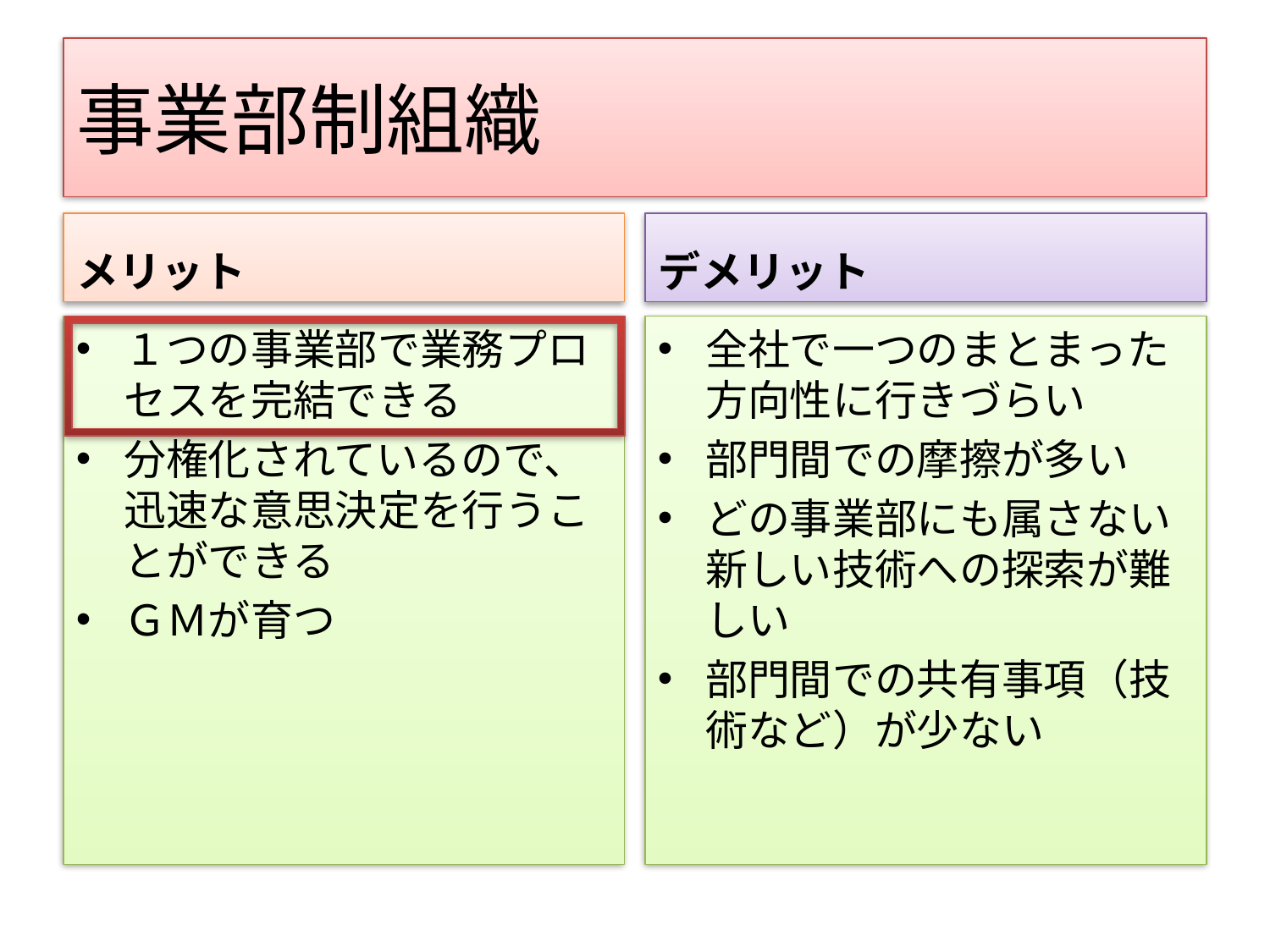

# 事業部制組織
メリット
デメリット
１つの事業部で業務プロセスを完結できる
分権化されているので、迅速な意思決定を行うことができる
ＧＭが育つ

全社で一つのまとまった方向性に行きづらい
部門間での摩擦が多い
どの事業部にも属さない新しい技術への探索が難しい
部門間での共有事項（技術など）が少ない